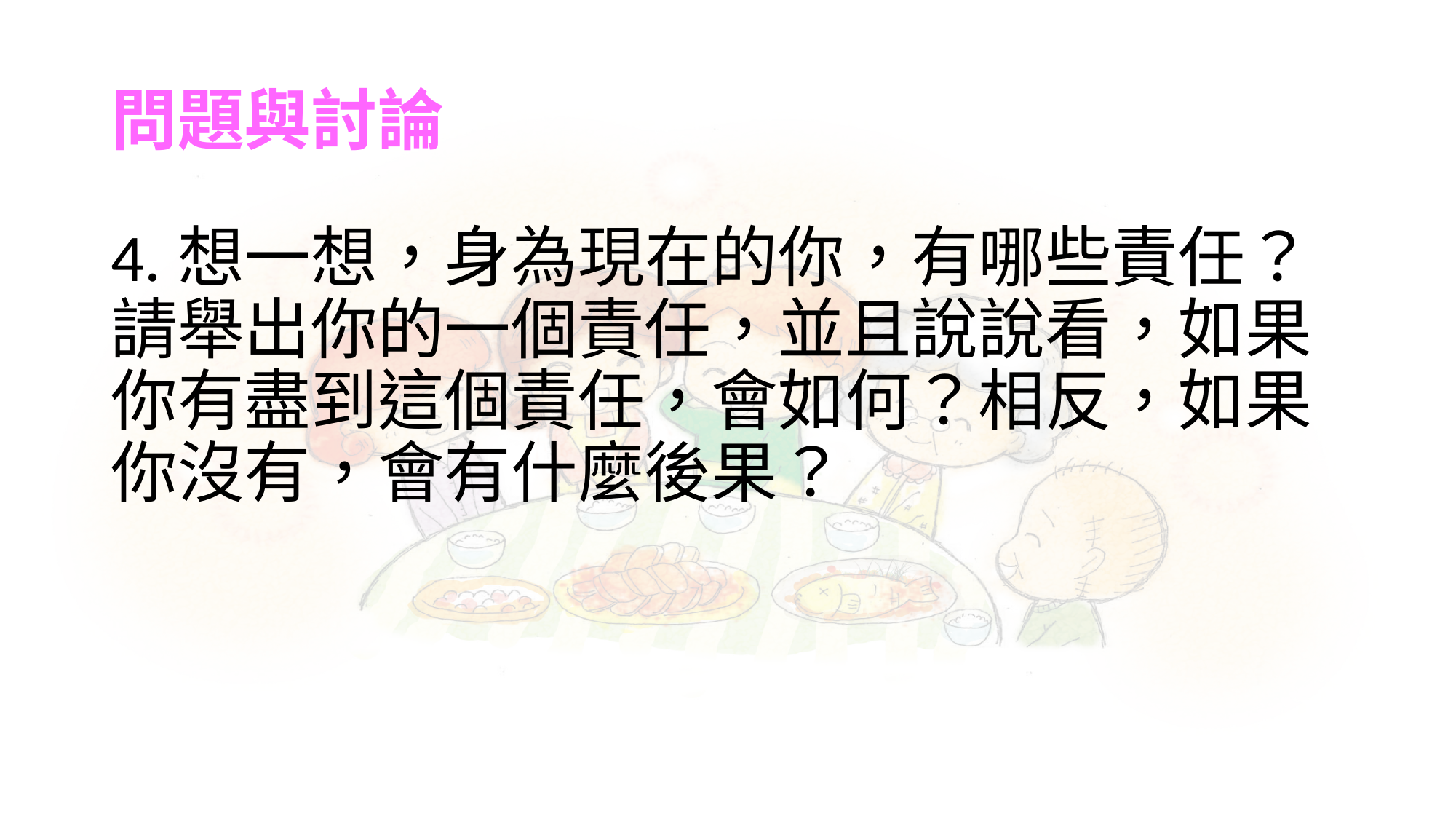

# 問題與討論
4.想一想，身為現在的你，有哪些責任？請舉出你的一個責任，並且說說看，如果你有盡到這個責任，會如何？相反，如果你沒有，會有什麼後果？